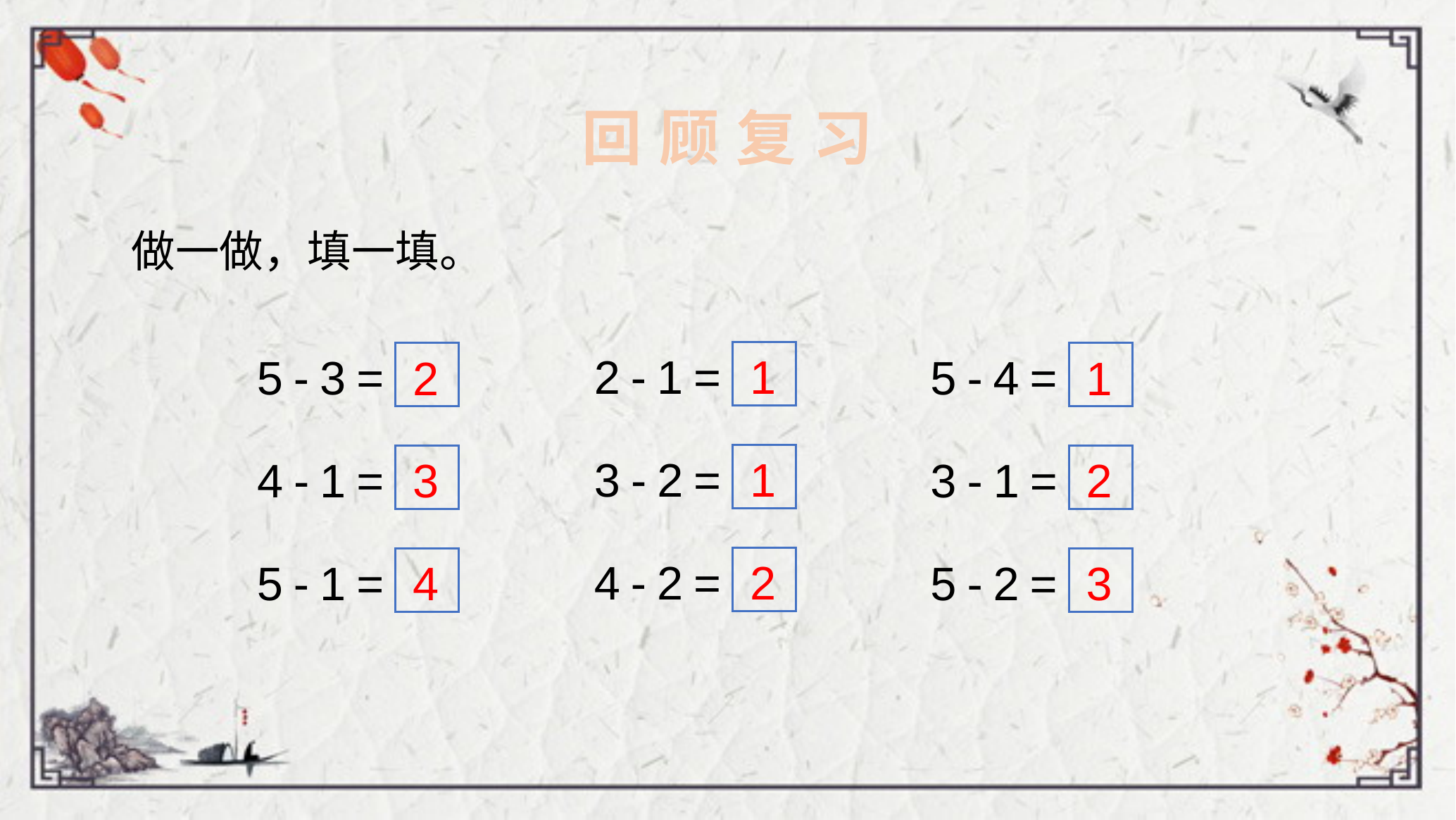

回 顾 复 习
做一做，填一填。
2 - 1 =

3 - 2 =

4 - 2 =

1
2
1
5 - 3 =

4 - 1 =

5 - 1 =

5 - 4 =

3 - 1 =

5 - 2 =

1
3
2
2
4
3